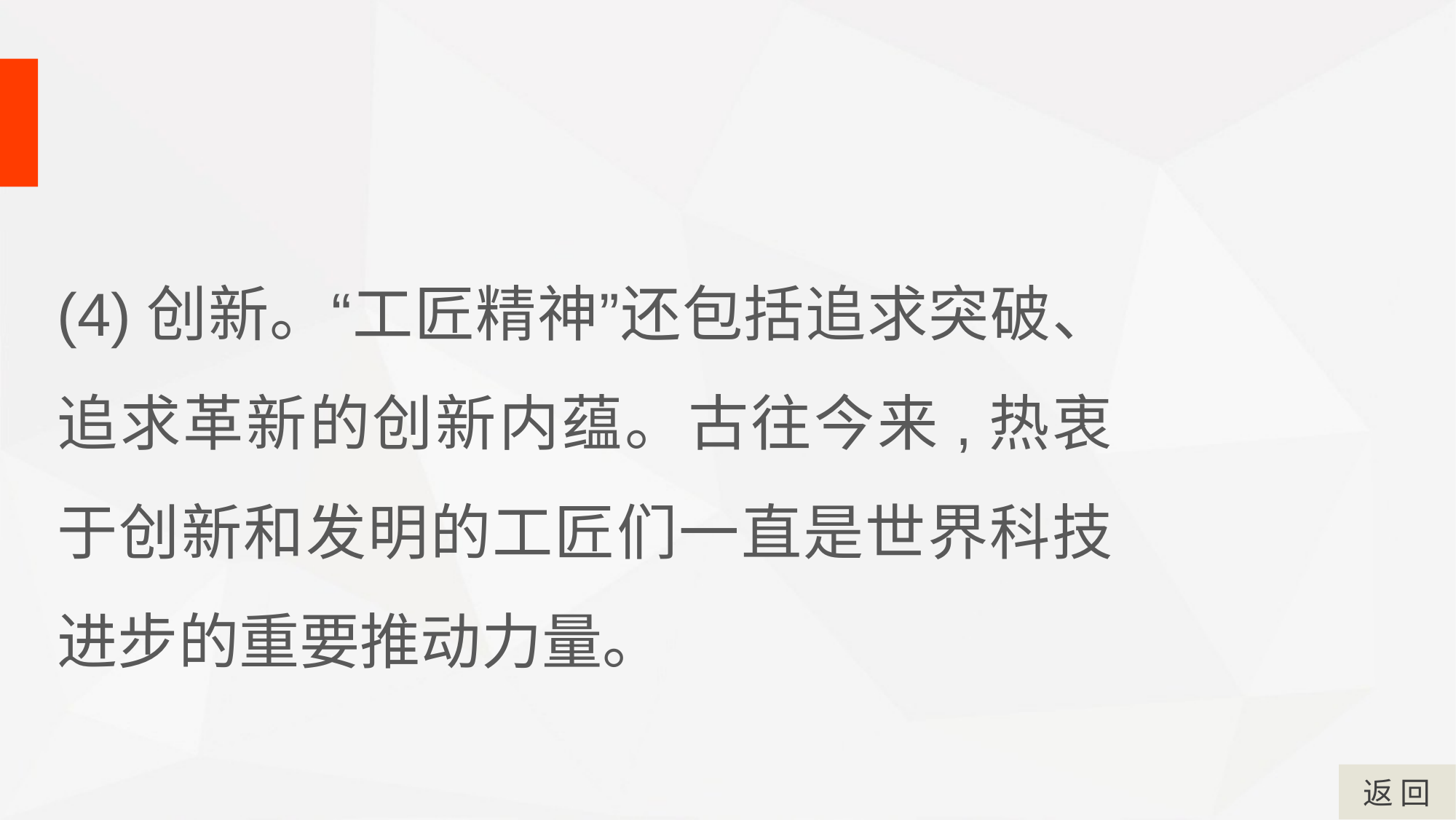

(4)创新。“工匠精神”还包括追求突破、追求革新的创新内蕴。古往今来,热衷于创新和发明的工匠们一直是世界科技进步的重要推动力量。
返 回